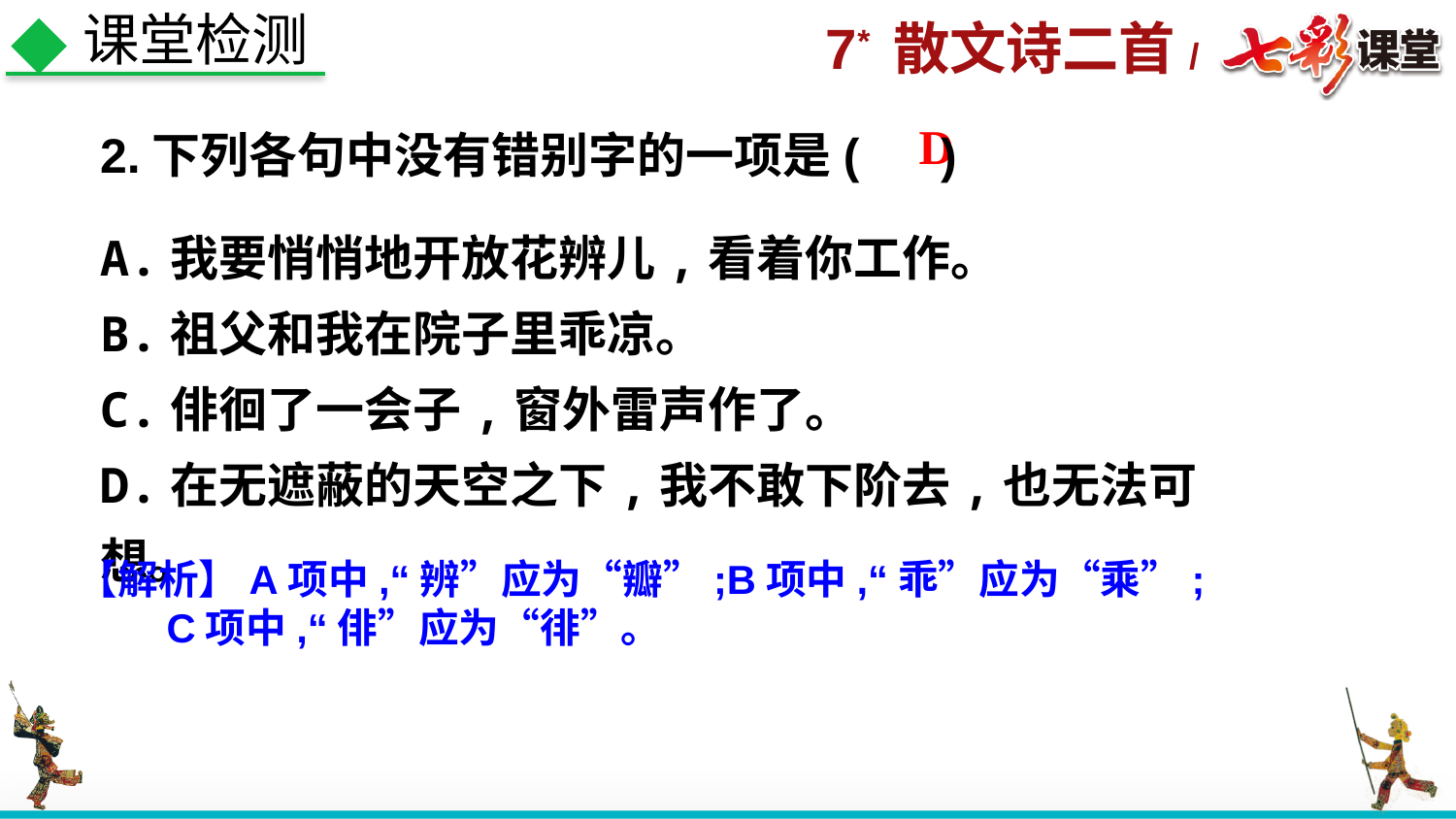

课堂检测

2.下列各句中没有错别字的一项是(      )
D
A.我要悄悄地开放花辨儿,看着你工作。
B.祖父和我在院子里乖凉。
C.俳徊了一会子,窗外雷声作了。
D.在无遮蔽的天空之下,我不敢下阶去,也无法可想。
【解析】A项中,“辨”应为“瓣”;B项中,“乖”应为“乘”;
        C项中,“俳”应为“徘”。